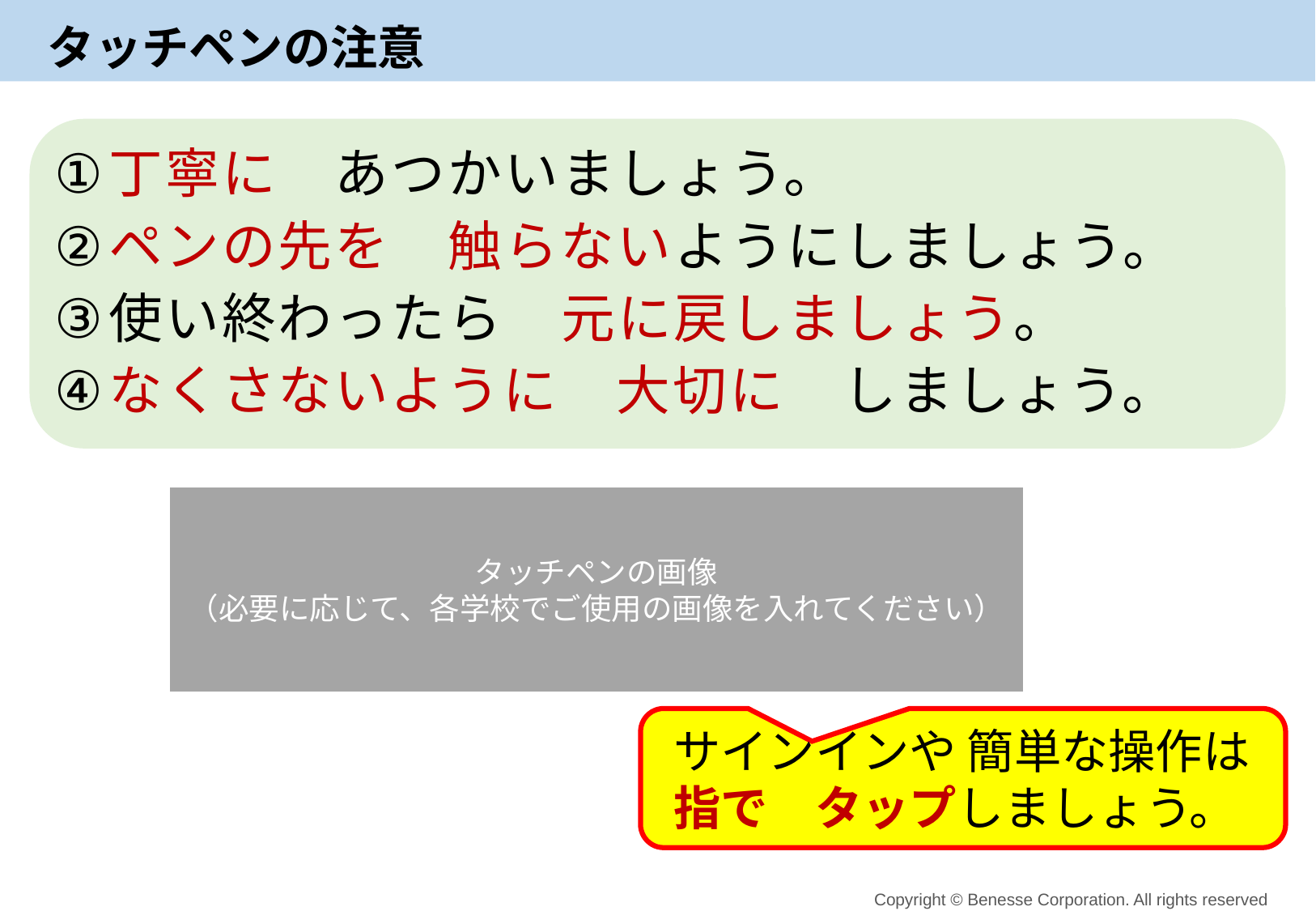

# タッチペンの注意
丁寧に　あつかいましょう。
ペンの先を　触らないようにしましょう。
使い終わったら　元に戻しましょう。
なくさないように　大切に　しましょう。
タッチペンの画像
（必要に応じて、各学校でご使用の画像を入れてください）
サインインや 簡単な操作は
指で　タップしましょう。